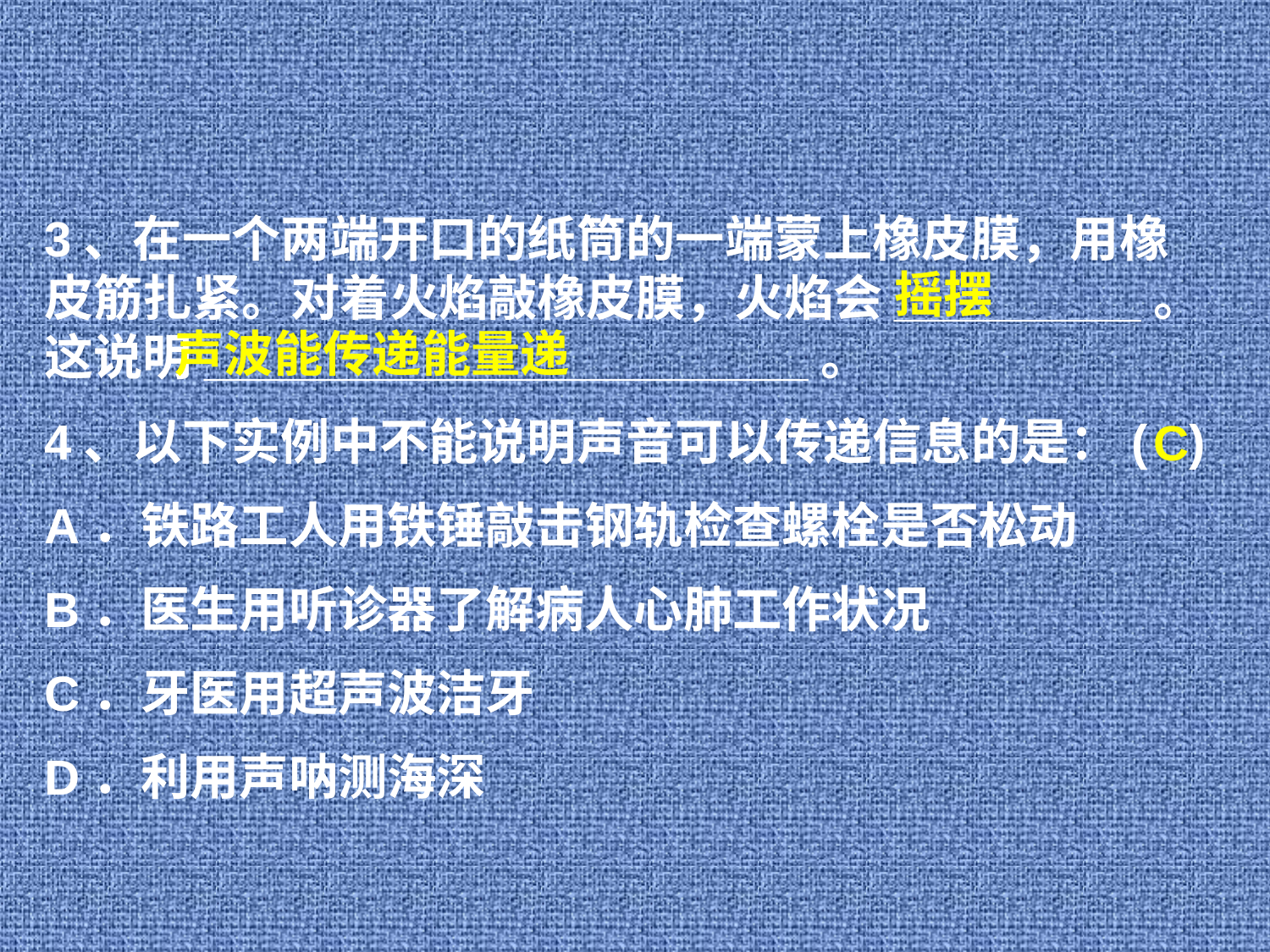

3、在一个两端开口的纸筒的一端蒙上橡皮膜，用橡皮筋扎紧。对着火焰敲橡皮膜，火焰会_________。这说明______________________。
4、以下实例中不能说明声音可以传递信息的是：(   )
A．铁路工人用铁锤敲击钢轨检查螺栓是否松动
B．医生用听诊器了解病人心肺工作状况
C．牙医用超声波洁牙
D．利用声呐测海深
摇摆
声波能传递能量递
C